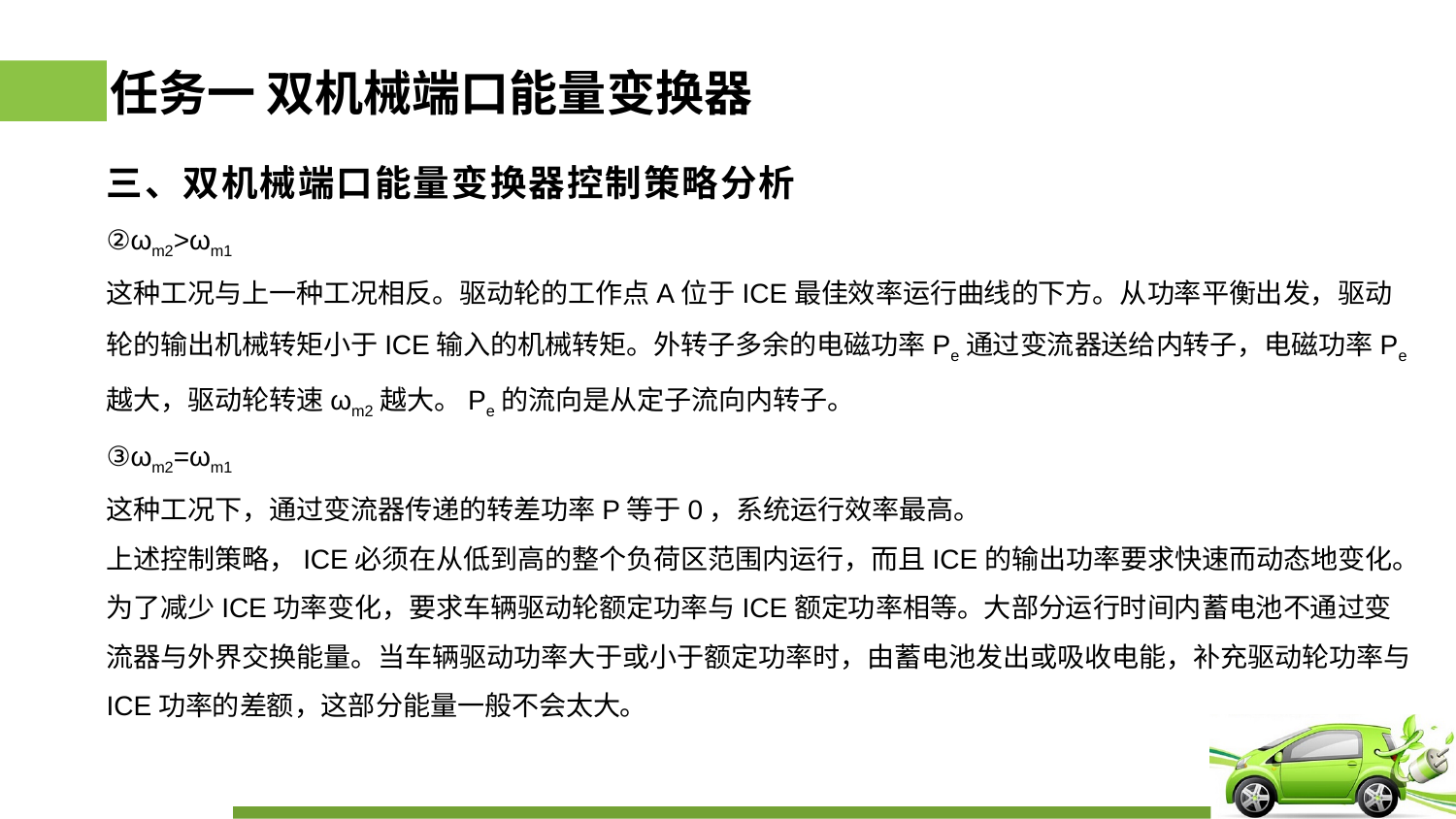

# 任务一 双机械端口能量变换器
三、双机械端口能量变换器控制策略分析
②ωm2>ωm1
这种工况与上一种工况相反。驱动轮的工作点A位于ICE最佳效率运行曲线的下方。从功率平衡出发，驱动轮的输出机械转矩小于ICE输入的机械转矩。外转子多余的电磁功率Pe通过变流器送给内转子，电磁功率Pe越大，驱动轮转速ωm2越大。Pe的流向是从定子流向内转子。
③ωm2=ωm1
这种工况下，通过变流器传递的转差功率P等于0，系统运行效率最高。
上述控制策略，ICE必须在从低到高的整个负荷区范围内运行，而且ICE的输出功率要求快速而动态地变化。为了减少ICE功率变化，要求车辆驱动轮额定功率与ICE额定功率相等。大部分运行时间内蓄电池不通过变流器与外界交换能量。当车辆驱动功率大于或小于额定功率时，由蓄电池发出或吸收电能，补充驱动轮功率与ICE功率的差额，这部分能量一般不会太大。